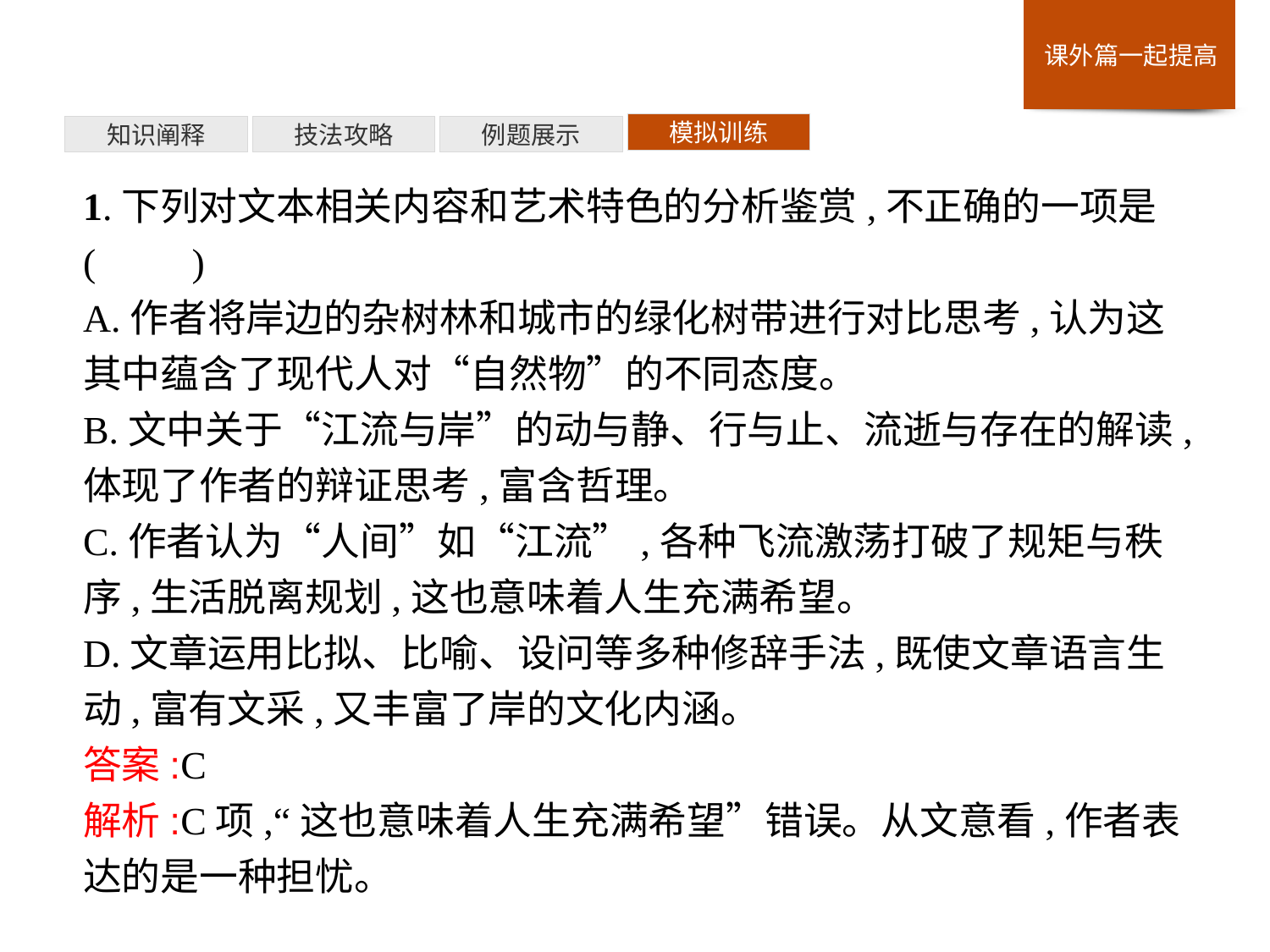

模拟训练
例题展示
技法攻略
知识阐释
1.下列对文本相关内容和艺术特色的分析鉴赏,不正确的一项是(　　)
A.作者将岸边的杂树林和城市的绿化树带进行对比思考,认为这其中蕴含了现代人对“自然物”的不同态度。
B.文中关于“江流与岸”的动与静、行与止、流逝与存在的解读,体现了作者的辩证思考,富含哲理。
C.作者认为“人间”如“江流”,各种飞流激荡打破了规矩与秩序,生活脱离规划,这也意味着人生充满希望。
D.文章运用比拟、比喻、设问等多种修辞手法,既使文章语言生动,富有文采,又丰富了岸的文化内涵。
答案:C
解析:C项,“这也意味着人生充满希望”错误。从文意看,作者表达的是一种担忧。